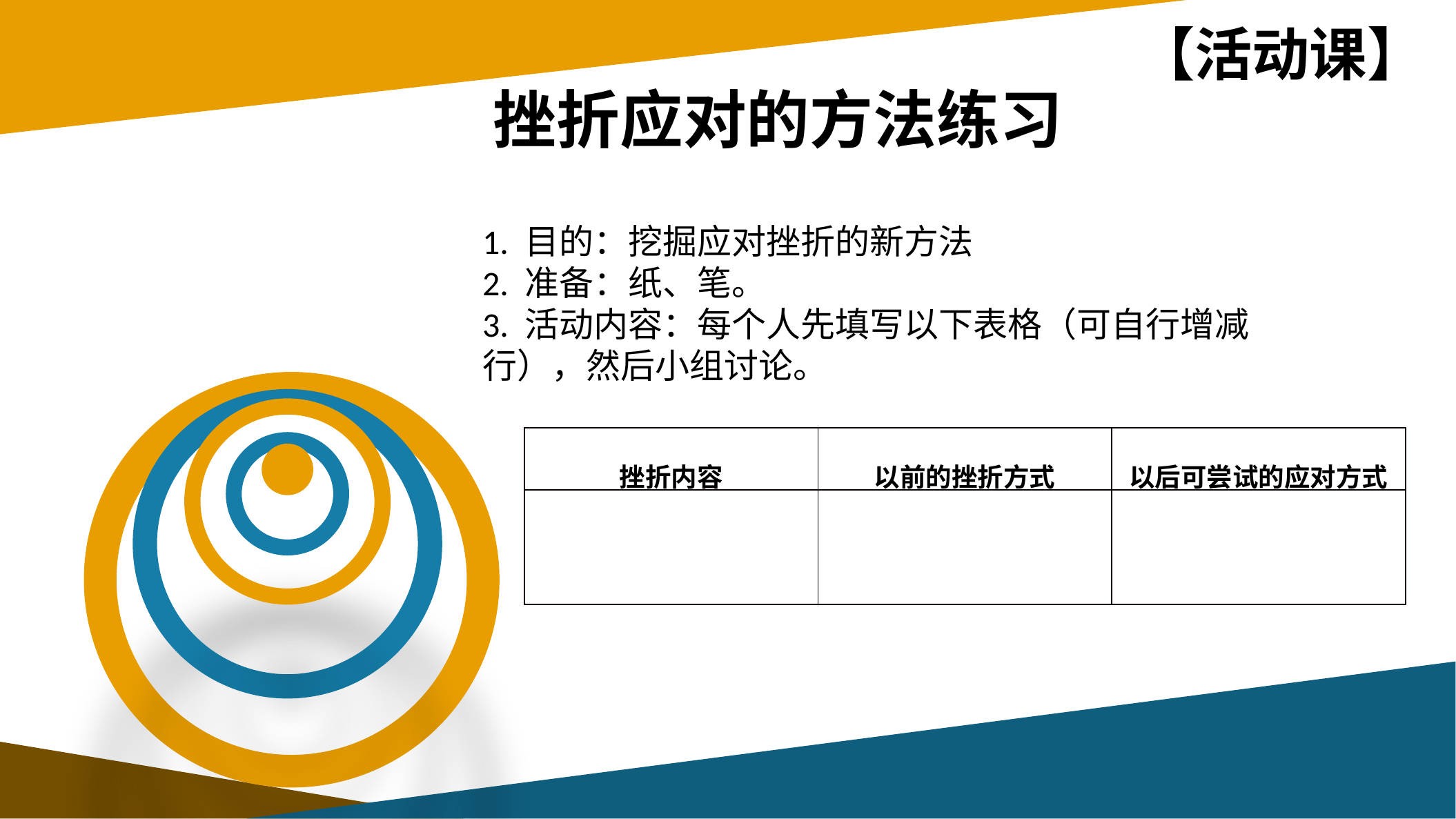

【活动课】
# 挫折应对的方法练习

1. 目的：挖掘应对挫折的新方法
2. 准备：纸、笔。
3. 活动内容：每个人先填写以下表格（可自行增减行），然后小组讨论。

| 挫折内容 | 以前的挫折方式 | 以后可尝试的应对方式 |
| --- | --- | --- |
|  |  |  |